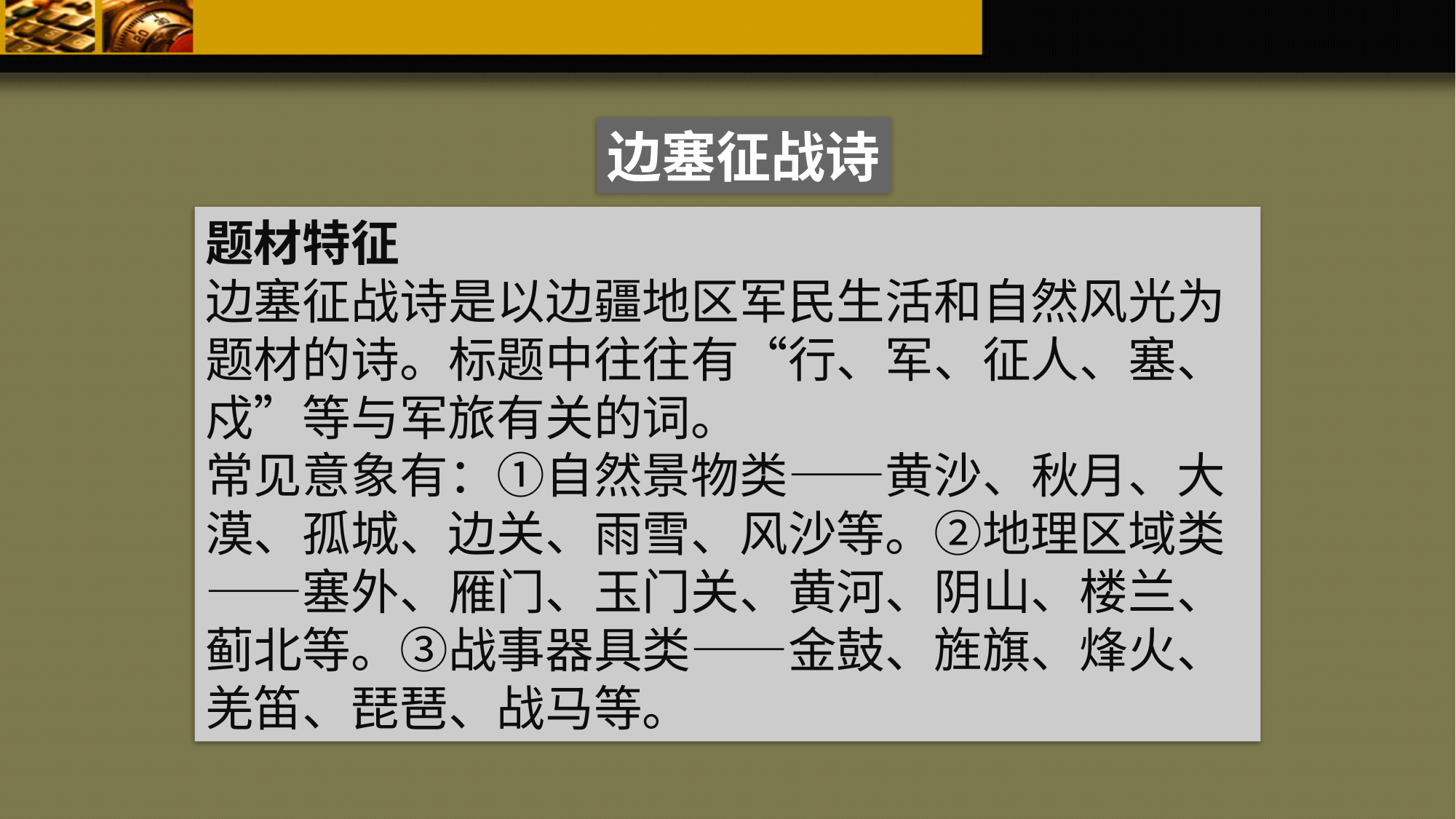

边塞征战诗
题材特征
边塞征战诗是以边疆地区军民生活和自然风光为题材的诗。标题中往往有“行、军、征人、塞、戍”等与军旅有关的词。
常见意象有：①自然景物类——黄沙、秋月、大漠、孤城、边关、雨雪、风沙等。②地理区域类——塞外、雁门、玉门关、黄河、阴山、楼兰、蓟北等。③战事器具类——金鼓、旌旗、烽火、羌笛、琵琶、战马等。